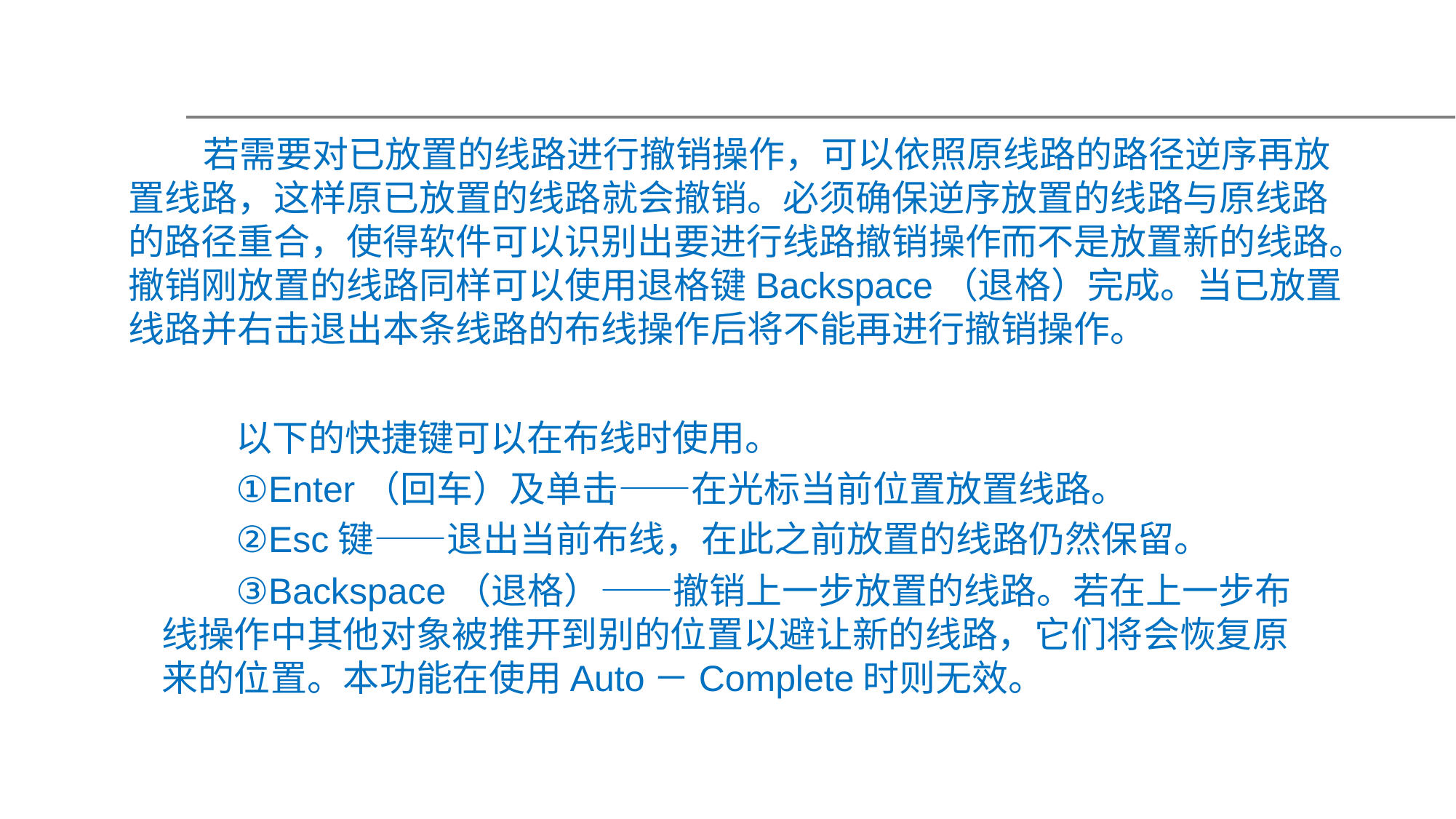

若需要对已放置的线路进行撤销操作，可以依照原线路的路径逆序再放置线路，这样原已放置的线路就会撤销。必须确保逆序放置的线路与原线路的路径重合，使得软件可以识别出要进行线路撤销操作而不是放置新的线路。撤销刚放置的线路同样可以使用退格键Backspace（退格）完成。当已放置线路并右击退出本条线路的布线操作后将不能再进行撤销操作。
以下的快捷键可以在布线时使用。
①Enter（回车）及单击——在光标当前位置放置线路。
②Esc键——退出当前布线，在此之前放置的线路仍然保留。
③Backspace（退格）——撤销上一步放置的线路。若在上一步布线操作中其他对象被推开到别的位置以避让新的线路，它们将会恢复原来的位置。本功能在使用Auto－Complete时则无效。